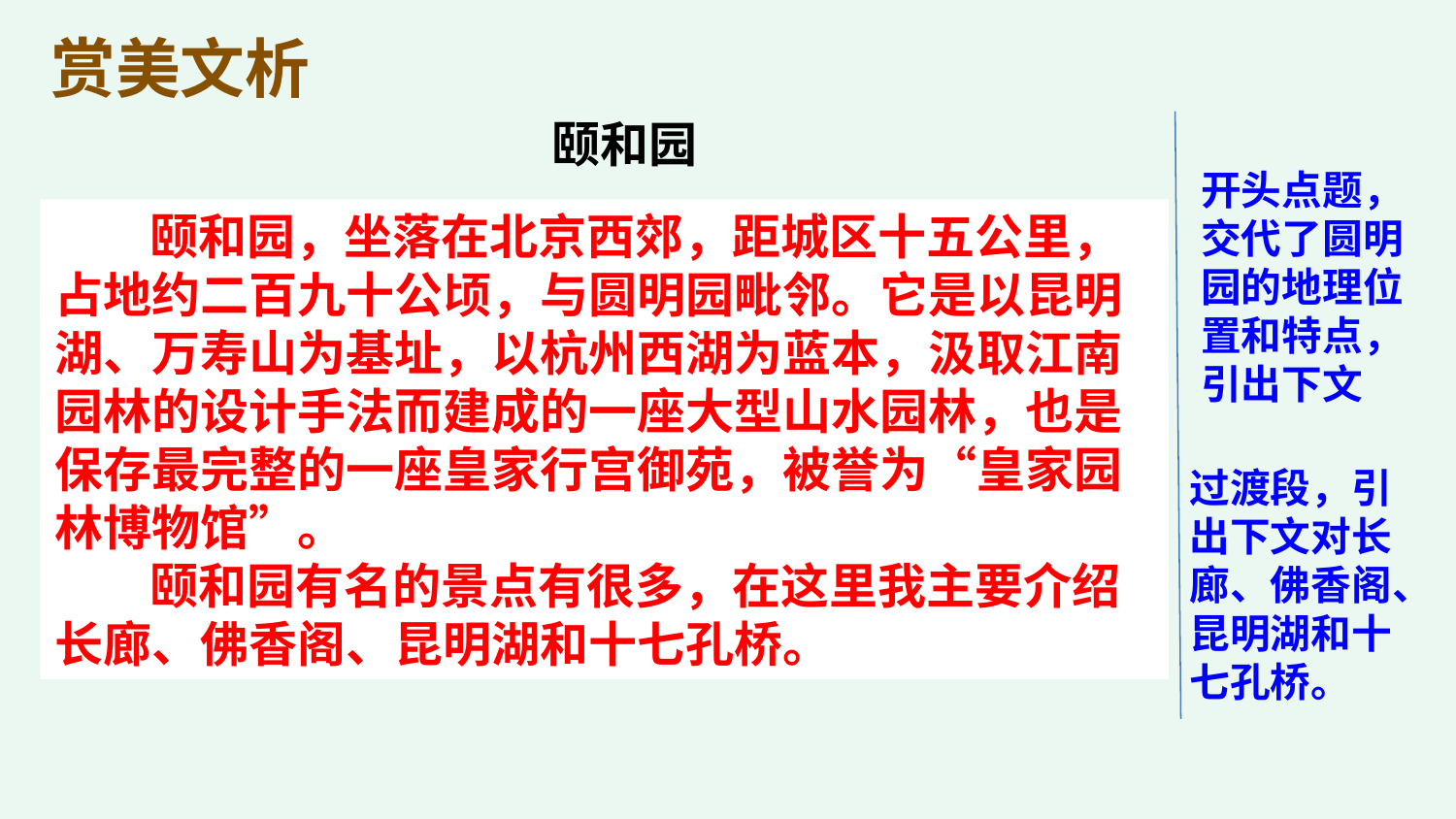

赏美文析
颐和园
开头点题，交代了圆明园的地理位置和特点，引出下文
 颐和园，坐落在北京西郊，距城区十五公里，占地约二百九十公顷，与圆明园毗邻。它是以昆明湖、万寿山为基址，以杭州西湖为蓝本，汲取江南园林的设计手法而建成的一座大型山水园林，也是保存最完整的一座皇家行宫御苑，被誉为“皇家园林博物馆”。
 颐和园有名的景点有很多，在这里我主要介绍长廊、佛香阁、昆明湖和十七孔桥。
过渡段，引出下文对长廊、佛香阁、昆明湖和十七孔桥。